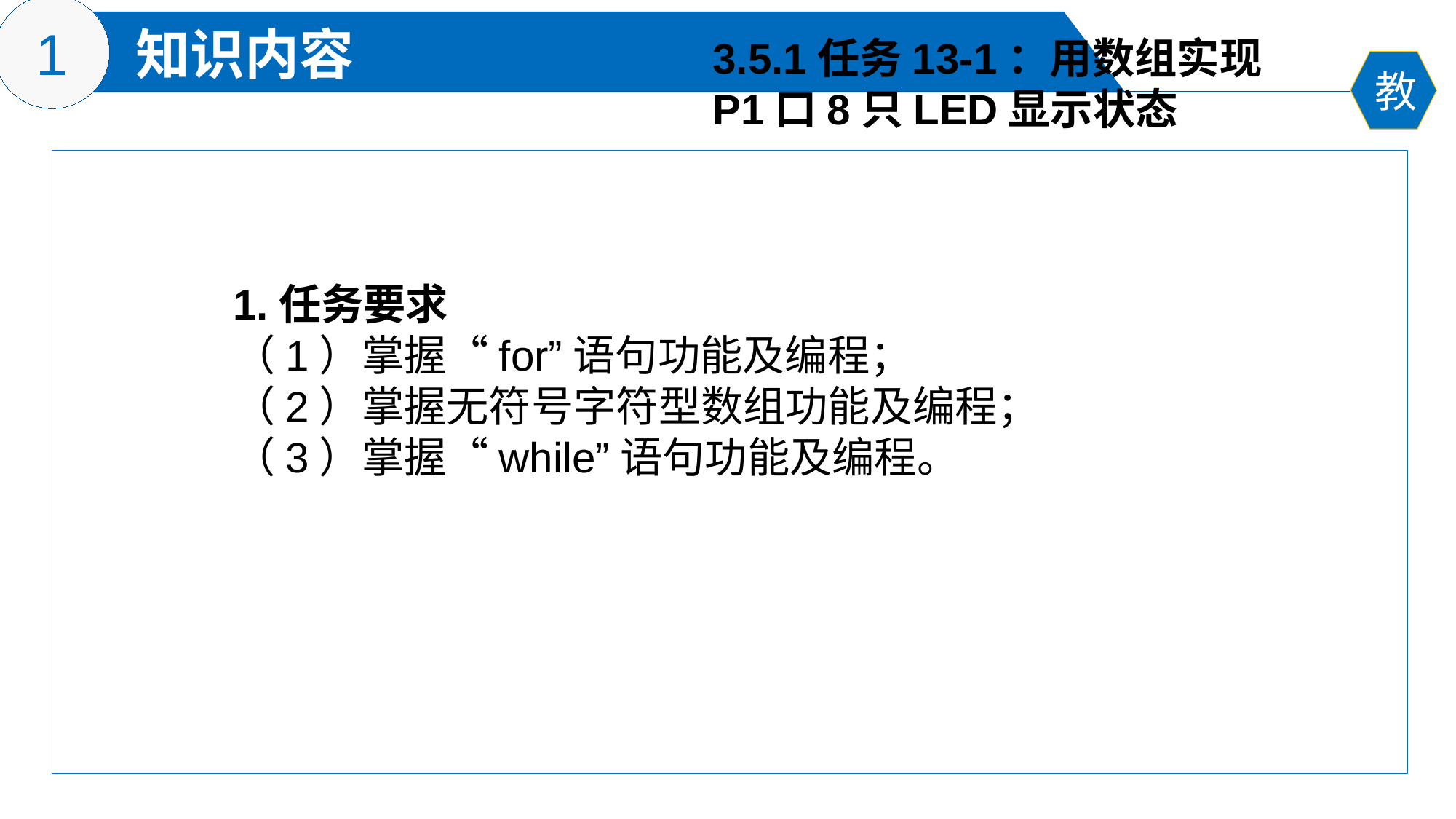

3.5.1任务13-1：用数组实现
P1口8只LED显示状态
1.任务要求
（1）掌握“for”语句功能及编程；
（2）掌握无符号字符型数组功能及编程；
（3）掌握“while”语句功能及编程。